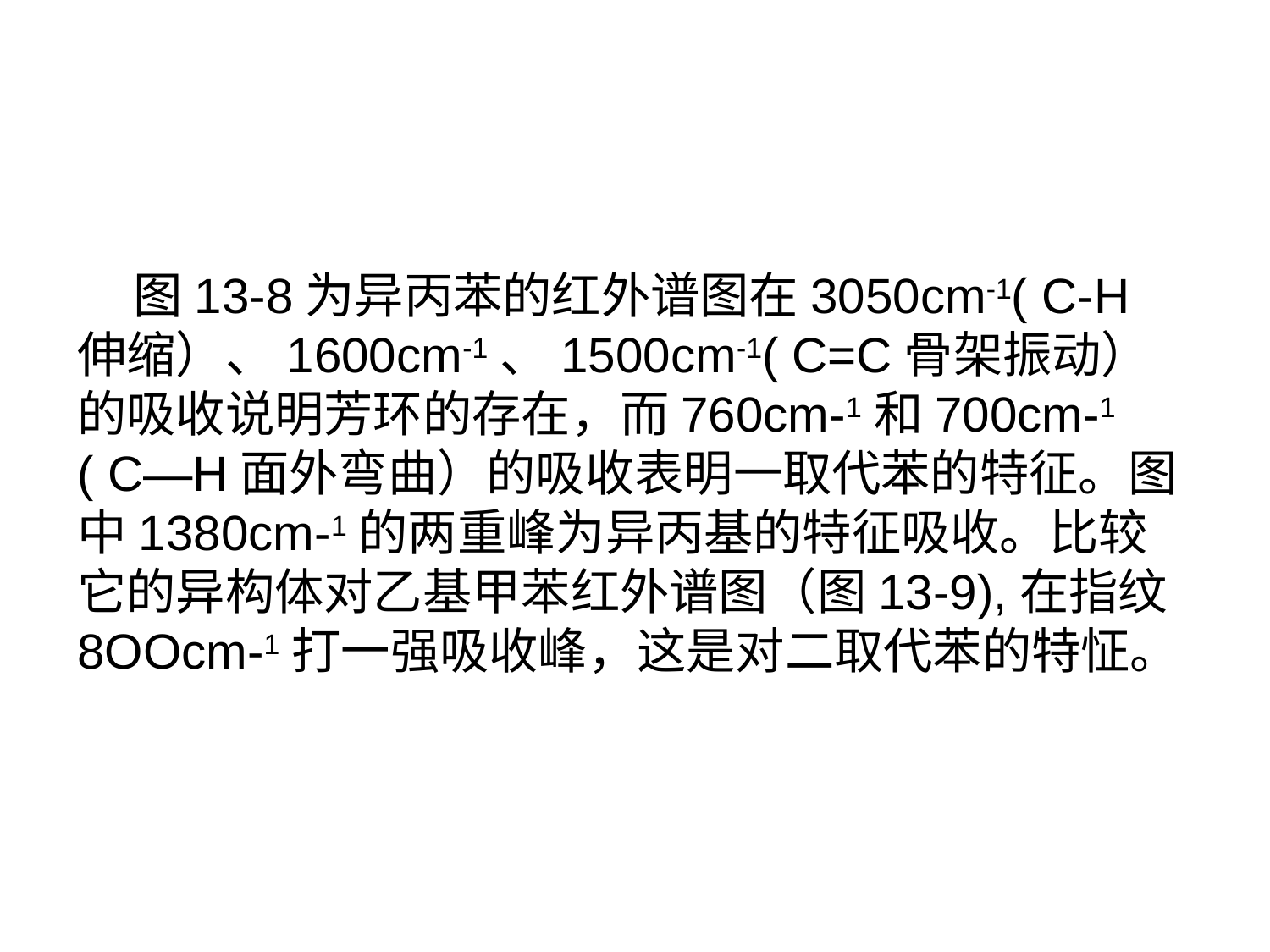

图13-8为异丙苯的红外谱图在3050cm-1( C-H伸缩）、1600cm-1、1500cm-1( C=C骨架振动）的吸收说明芳环的存在，而760cm-1和700cm-1 ( C—H面外弯曲）的吸收表明一取代苯的特征。图中1380cm-1的两重峰为异丙基的特征吸收。比较它的异构体对乙基甲苯红外谱图（图13-9),在指纹8OOcm-1打一强吸收峰，这是对二取代苯的特怔。